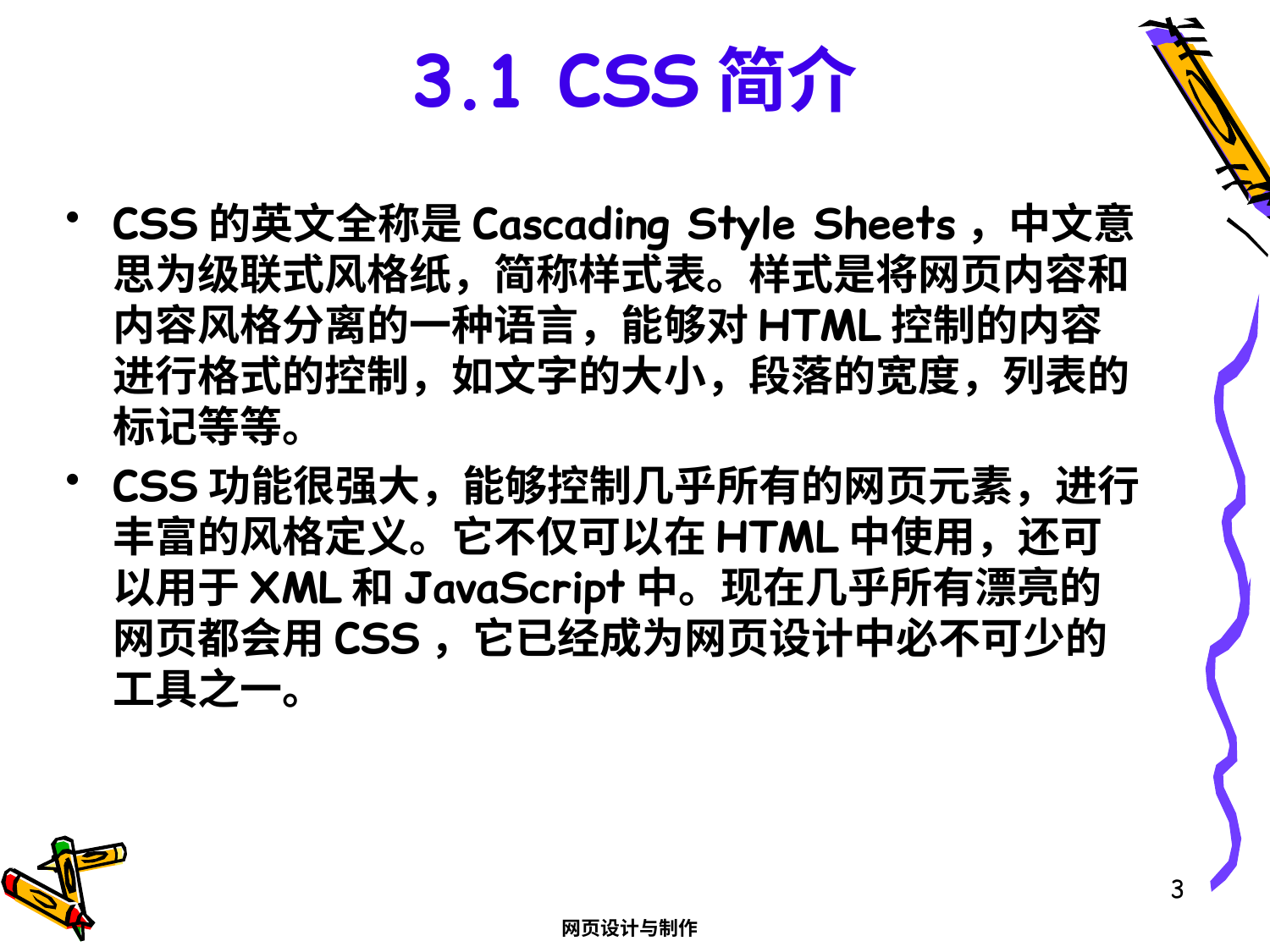

# 3.1 CSS简介
CSS的英文全称是Cascading Style Sheets，中文意思为级联式风格纸，简称样式表。样式是将网页内容和内容风格分离的一种语言，能够对HTML控制的内容进行格式的控制，如文字的大小，段落的宽度，列表的标记等等。
CSS功能很强大，能够控制几乎所有的网页元素，进行丰富的风格定义。它不仅可以在HTML中使用，还可以用于XML和JavaScript中。现在几乎所有漂亮的网页都会用CSS，它已经成为网页设计中必不可少的工具之一。

3
网页设计与制作